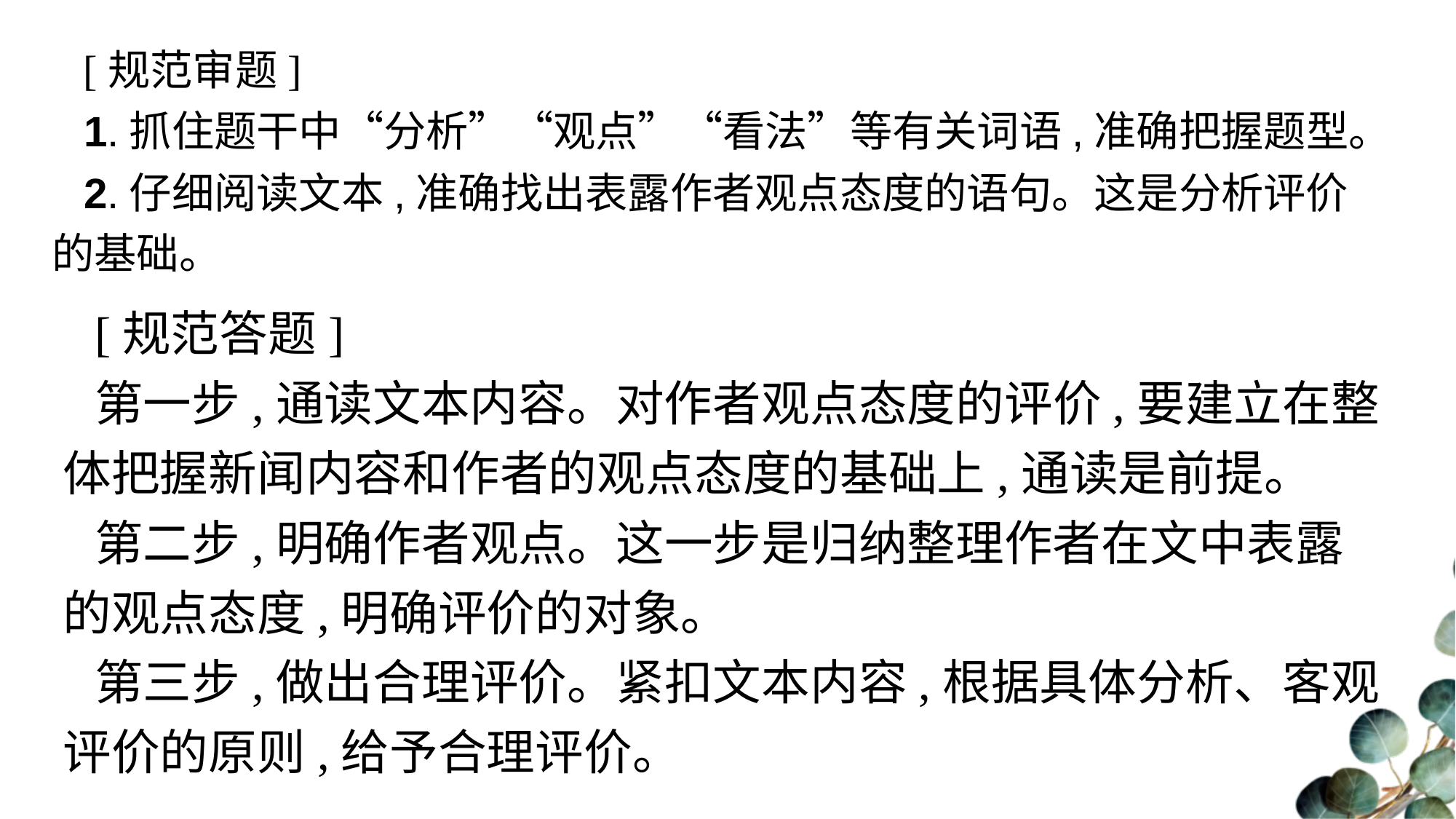

[规范审题]
1.抓住题干中“分析”“观点”“看法”等有关词语,准确把握题型。
2.仔细阅读文本,准确找出表露作者观点态度的语句。这是分析评价的基础。
[规范答题]
第一步,通读文本内容。对作者观点态度的评价,要建立在整体把握新闻内容和作者的观点态度的基础上,通读是前提。
第二步,明确作者观点。这一步是归纳整理作者在文中表露的观点态度,明确评价的对象。
第三步,做出合理评价。紧扣文本内容,根据具体分析、客观评价的原则,给予合理评价。